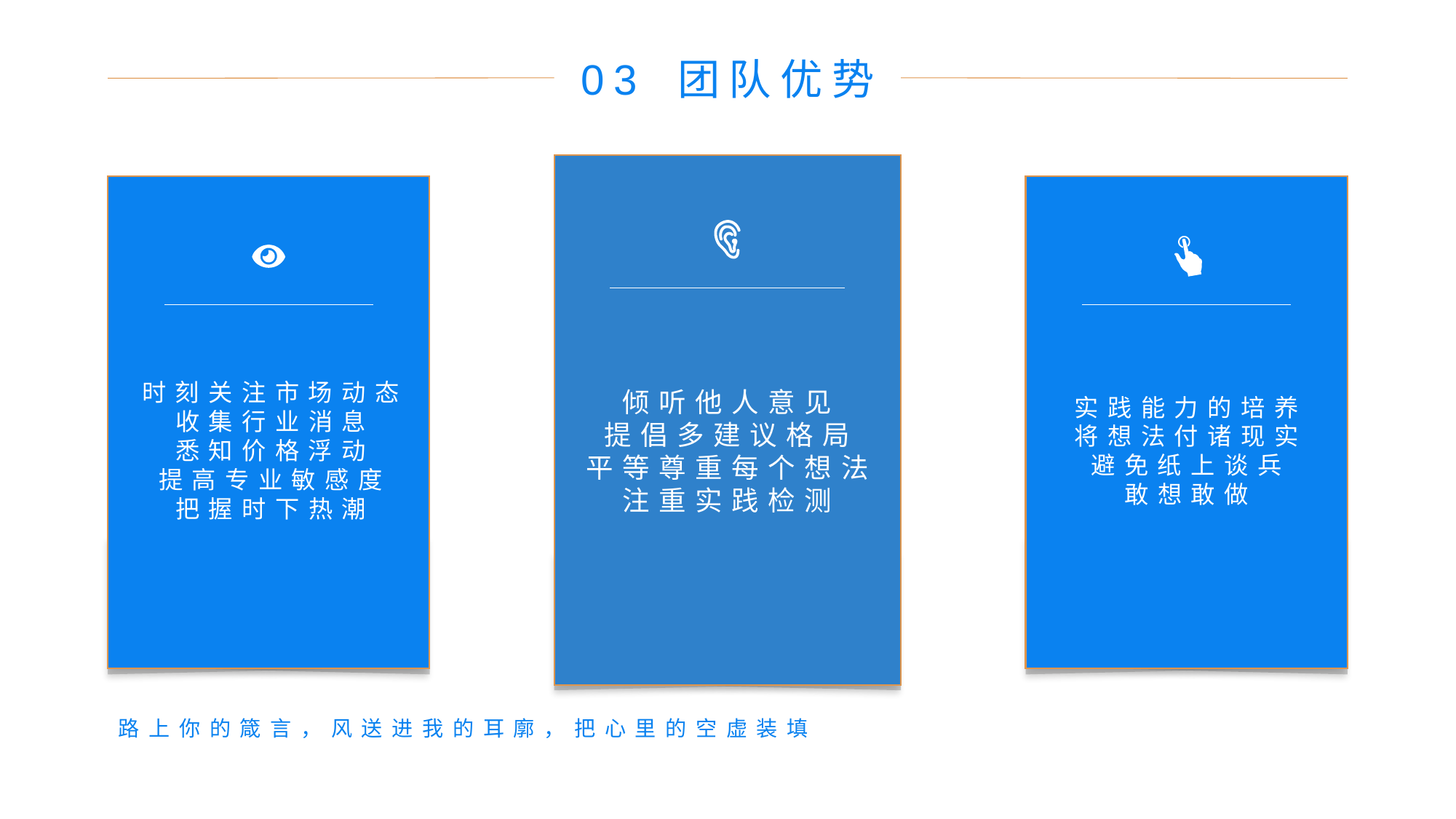

03 团队优势

时刻关注市场动态
收集行业消息
悉知价格浮动
提高专业敏感度
把握时下热潮
倾听他人意见
提倡多建议格局
平等尊重每个想法
注重实践检测
实践能力的培养
将想法付诸现实
避免纸上谈兵
敢想敢做
路上你的箴言，风送进我的耳廓，把心里的空虚装填